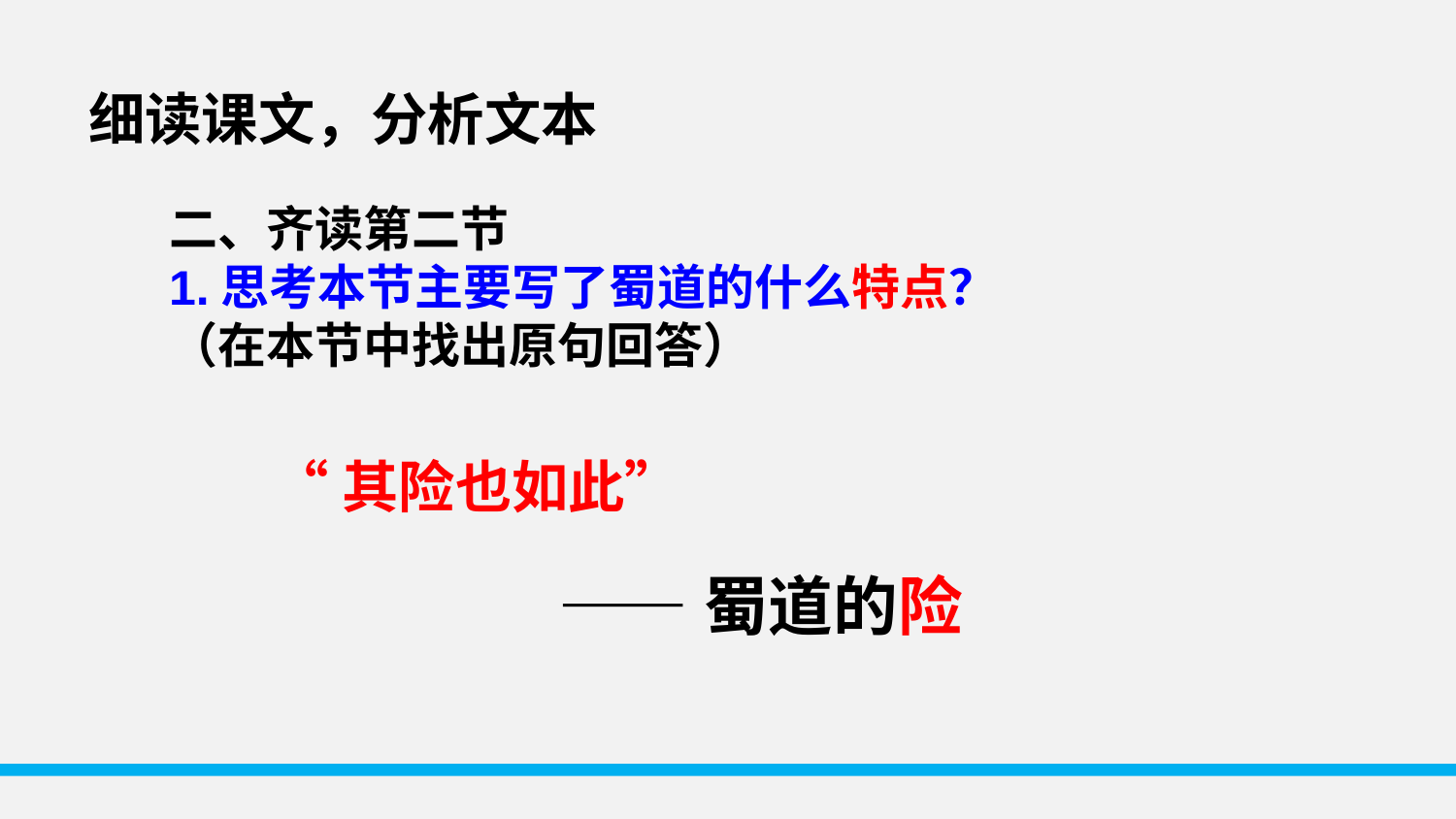

细读课文，分析文本
二、齐读第二节
1.思考本节主要写了蜀道的什么特点？
（在本节中找出原句回答）
“其险也如此”
——蜀道的险